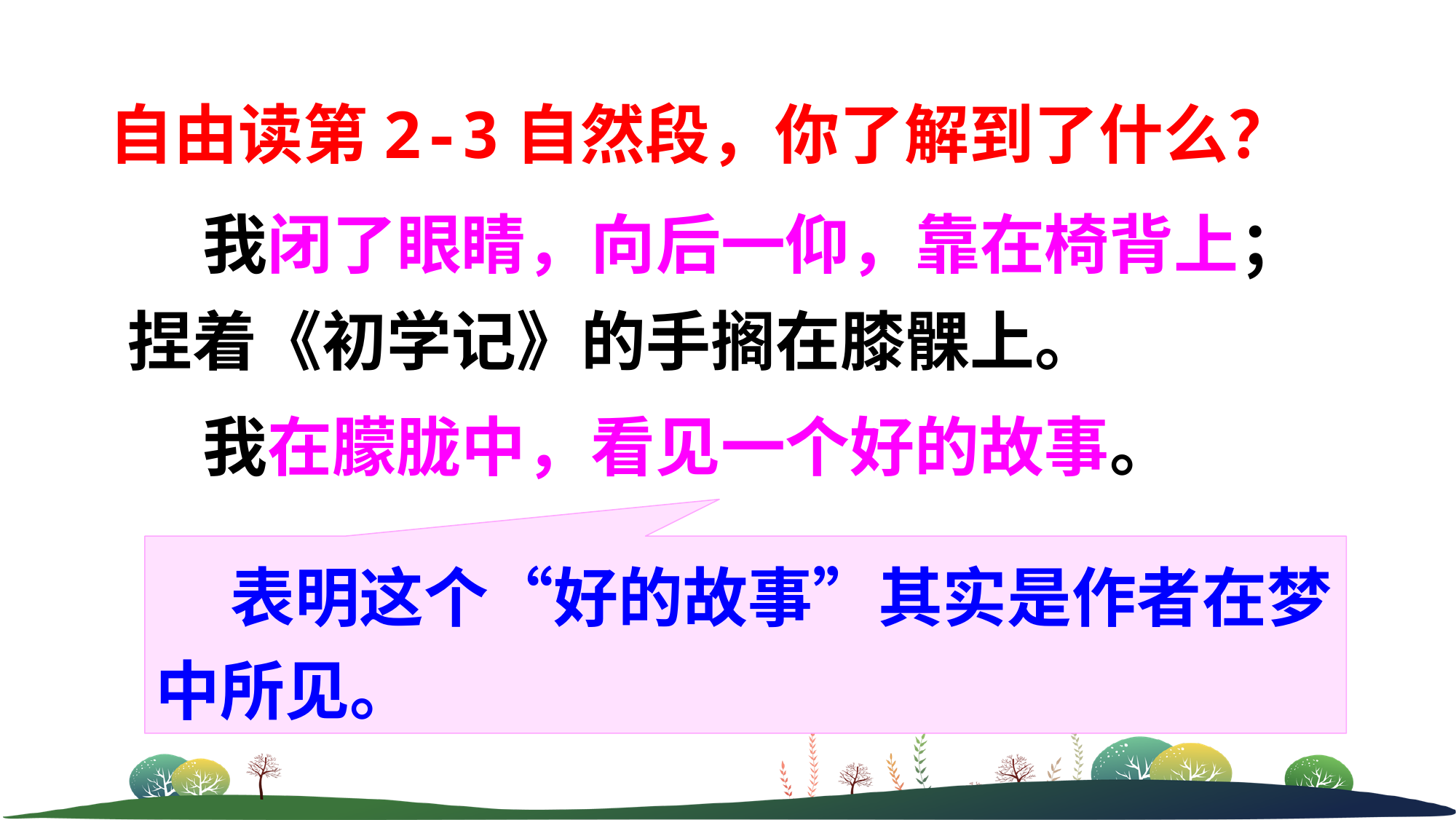

自由读第2-3自然段，你了解到了什么？
    我闭了眼睛，向后一仰，靠在椅背上；捏着《初学记》的手搁在膝髁上。
    我在朦胧中，看见一个好的故事。
    表明这个“好的故事”其实是作者在梦中所见。